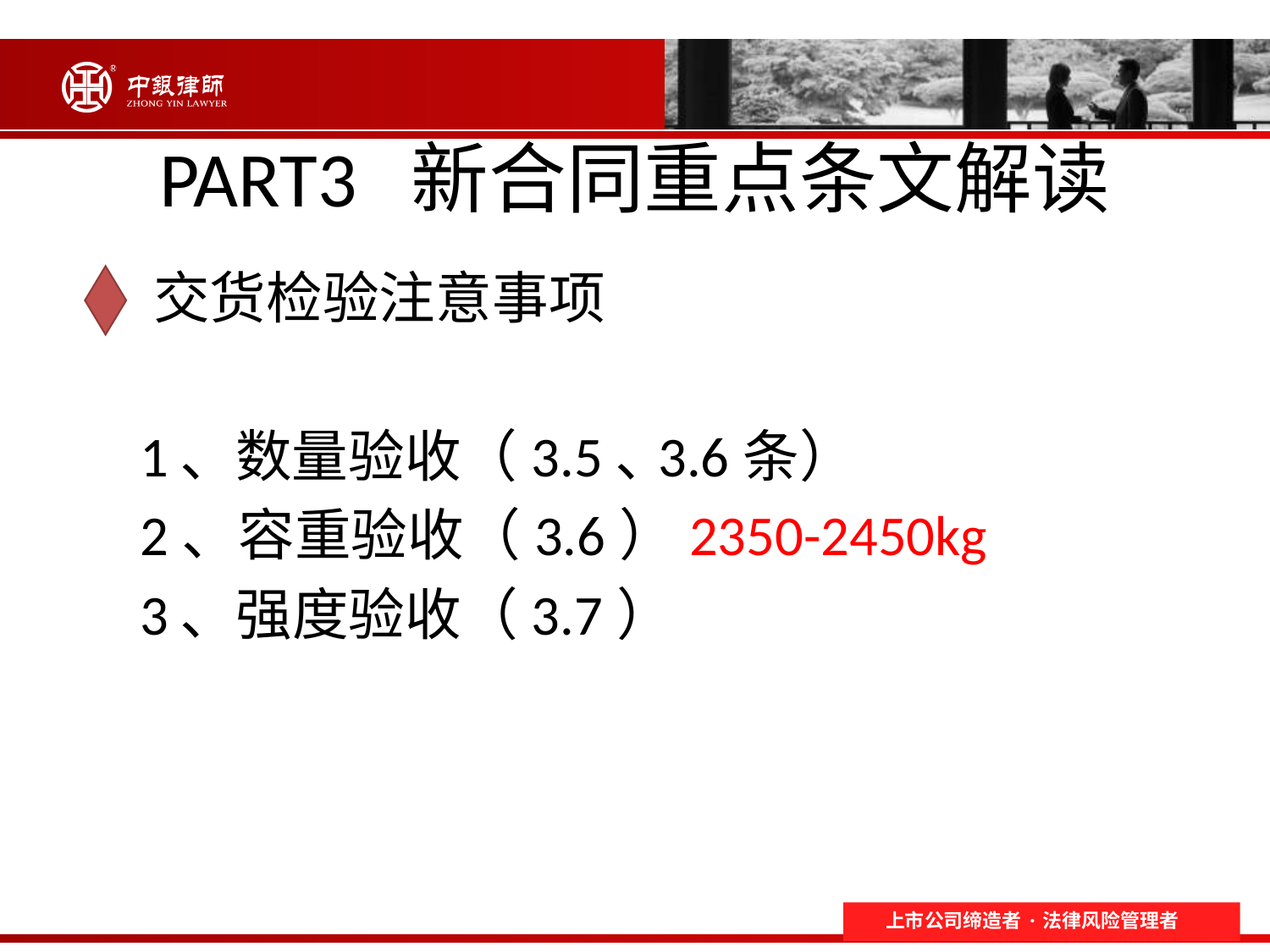

# PART3  新合同重点条文解读
     交货检验注意事项

     1､  数量验收（3.5､3.6条）
     2、容重验收（3.6）2350-2450kg
     3､  强度验收（3.7）